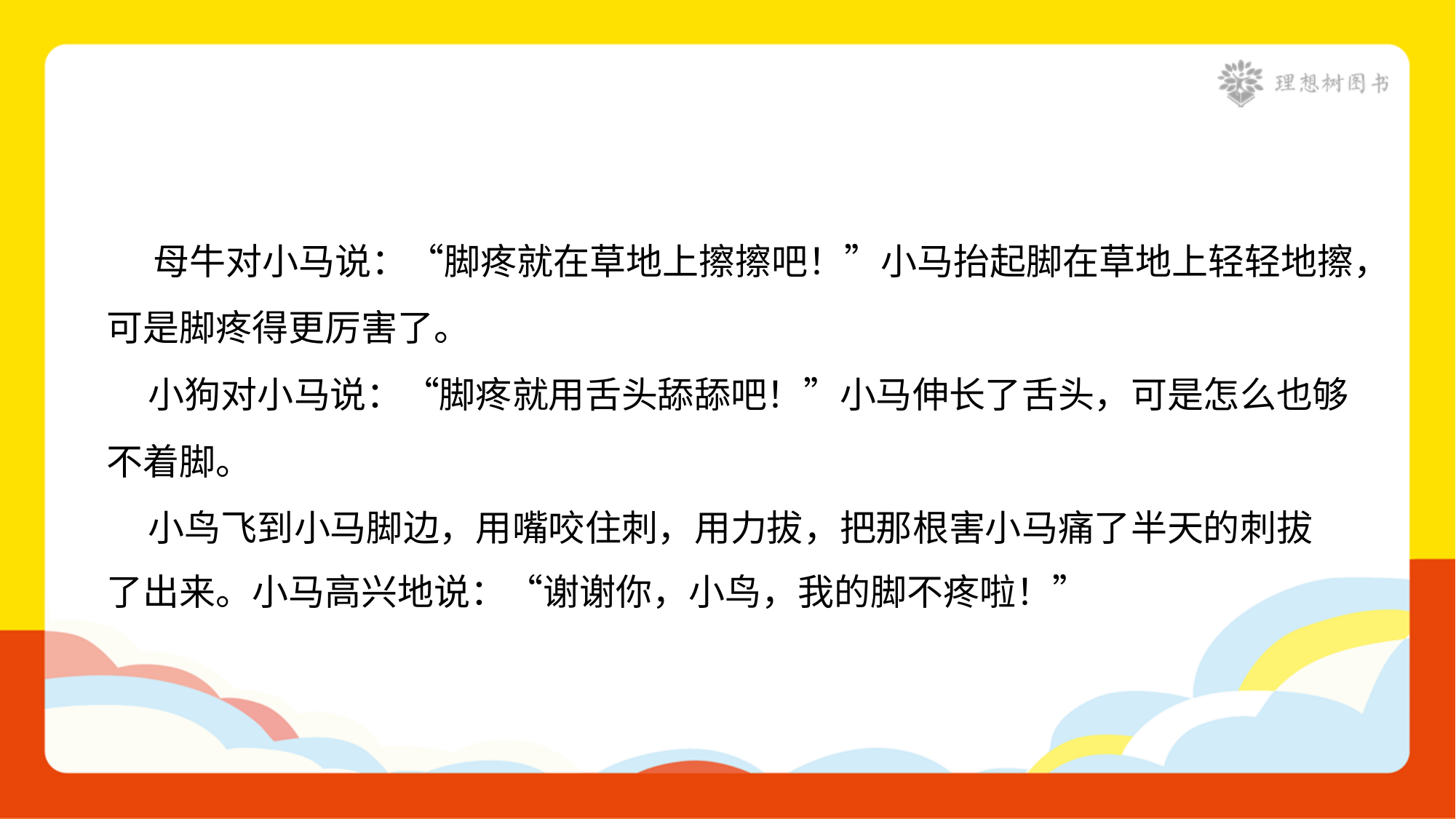

母牛对小马说：“脚疼就在草地上擦擦吧！”小马抬起脚在草地上轻轻地擦，
可是脚疼得更厉害了。
    小狗对小马说：“脚疼就用舌头舔舔吧！”小马伸长了舌头，可是怎么也够
不着脚。
    小鸟飞到小马脚边，用嘴咬住刺，用力拔，把那根害小马痛了半天的刺拔
了出来。小马高兴地说：“谢谢你，小鸟，我的脚不疼啦！”